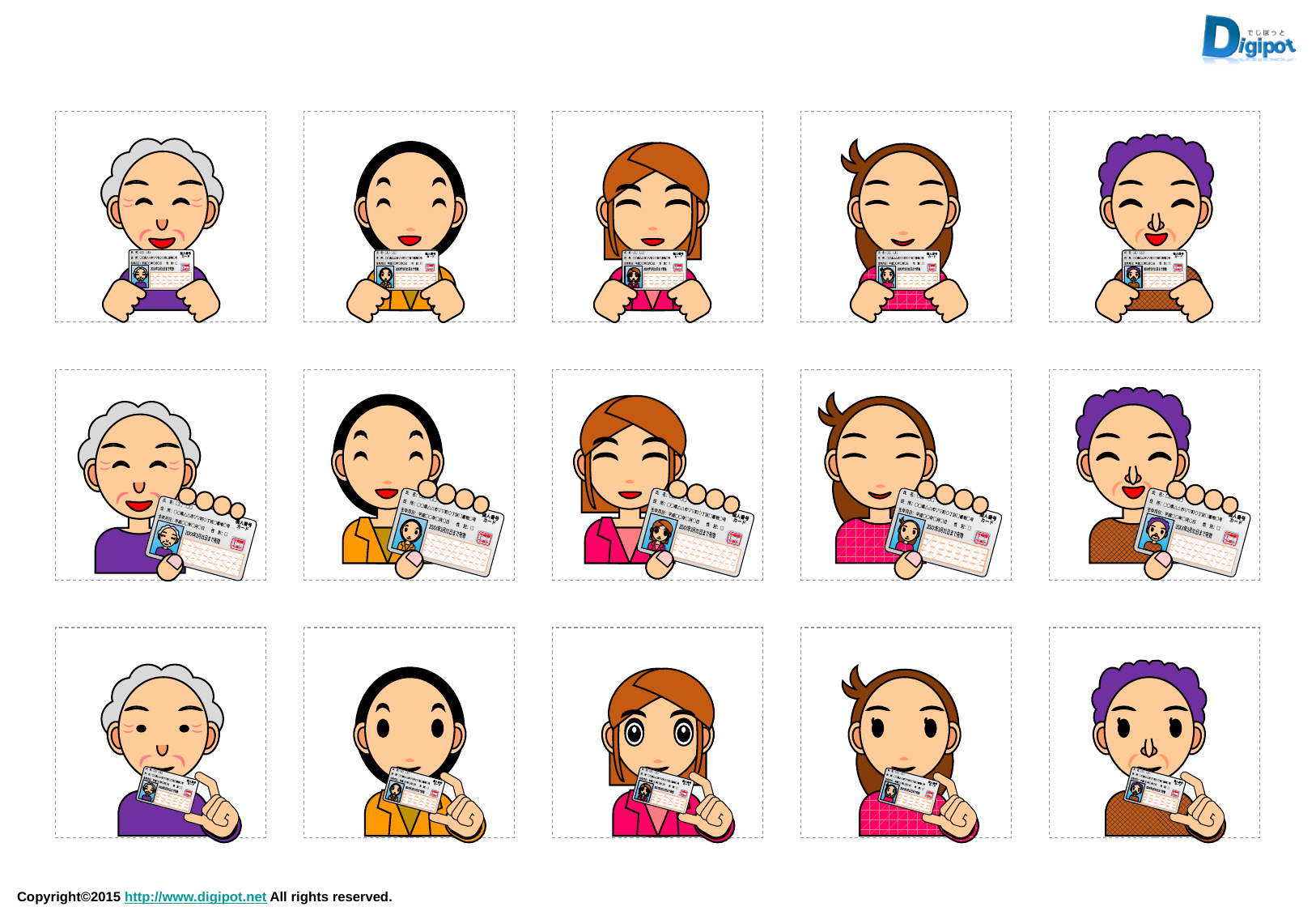

氏　名：□□　□□

住　所：○○県△△市▽▽町◇丁目□番地○号

生年月日：平成○○年○月○日　　性　別：□
個人番号
カード

個　人
番　号
カード

20XX年3月31日まで有効

氏　名：□□　□□

住　所：○○県△△市▽▽町◇丁目□番地○号

生年月日：平成○○年○月○日　　性　別：□
個人番号
カード

個　人
番　号
カード

20XX年3月31日まで有効

氏　名：□□　□□

住　所：○○県△△市▽▽町◇丁目□番地○号

生年月日：平成○○年○月○日　　性　別：□
個人番号
カード

個　人
番　号
カード

20XX年3月31日まで有効

氏　名：□□　□□

住　所：○○県△△市▽▽町◇丁目□番地○号

生年月日：平成○○年○月○日　　性　別：□
個人番号
カード

個　人
番　号
カード

20XX年3月31日まで有効

氏　名：□□　□□

住　所：○○県△△市▽▽町◇丁目□番地○号

生年月日：平成○○年○月○日　　性　別：□
個人番号
カード

個　人
番　号
カード

20XX年3月31日まで有効

氏　名：□□　□□

住　所：○○県△△市▽▽町◇丁目□番地○号

生年月日：平成○○年○月○日　　性　別：□
個人番号
カード

個　人
番　号
カード

20XX年3月31日まで有効

氏　名：□□　□□

住　所：○○県△△市▽▽町◇丁目□番地○号

生年月日：平成○○年○月○日　　性　別：□
個人番号
カード

個　人
番　号
カード

20XX年3月31日まで有効

氏　名：□□　□□

住　所：○○県△△市▽▽町◇丁目□番地○号

生年月日：平成○○年○月○日　　性　別：□
個人番号
カード

個　人
番　号
カード

20XX年3月31日まで有効

氏　名：□□　□□

住　所：○○県△△市▽▽町◇丁目□番地○号

生年月日：平成○○年○月○日　　性　別：□
個人番号
カード

個　人
番　号
カード

20XX年3月31日まで有効

氏　名：□□　□□

住　所：○○県△△市▽▽町◇丁目□番地○号

生年月日：平成○○年○月○日　　性　別：□
個人番号
カード

個　人
番　号
カード

20XX年3月31日まで有効

氏　名：□□　□□

住　所：○○県△△市▽▽町◇丁目□番地○号

生年月日：平成○○年○月○日　　性　別：□
個人番号
カード

個　人
番　号
カード

20XX年3月31日まで有効

氏　名：□□　□□

住　所：○○県△△市▽▽町◇丁目□番地○号

生年月日：平成○○年○月○日　　性　別：□
個人番号
カード

個　人
番　号
カード

20XX年3月31日まで有効

氏　名：□□　□□

住　所：○○県△△市▽▽町◇丁目□番地○号

生年月日：平成○○年○月○日　　性　別：□
個人番号
カード

個　人
番　号
カード

20XX年3月31日まで有効

氏　名：□□　□□

住　所：○○県△△市▽▽町◇丁目□番地○号

生年月日：平成○○年○月○日　　性　別：□
個人番号
カード

個　人
番　号
カード

20XX年3月31日まで有効

氏　名：□□　□□

住　所：○○県△△市▽▽町◇丁目□番地○号

生年月日：平成○○年○月○日　　性　別：□
個人番号
カード

個　人
番　号
カード

20XX年3月31日まで有効